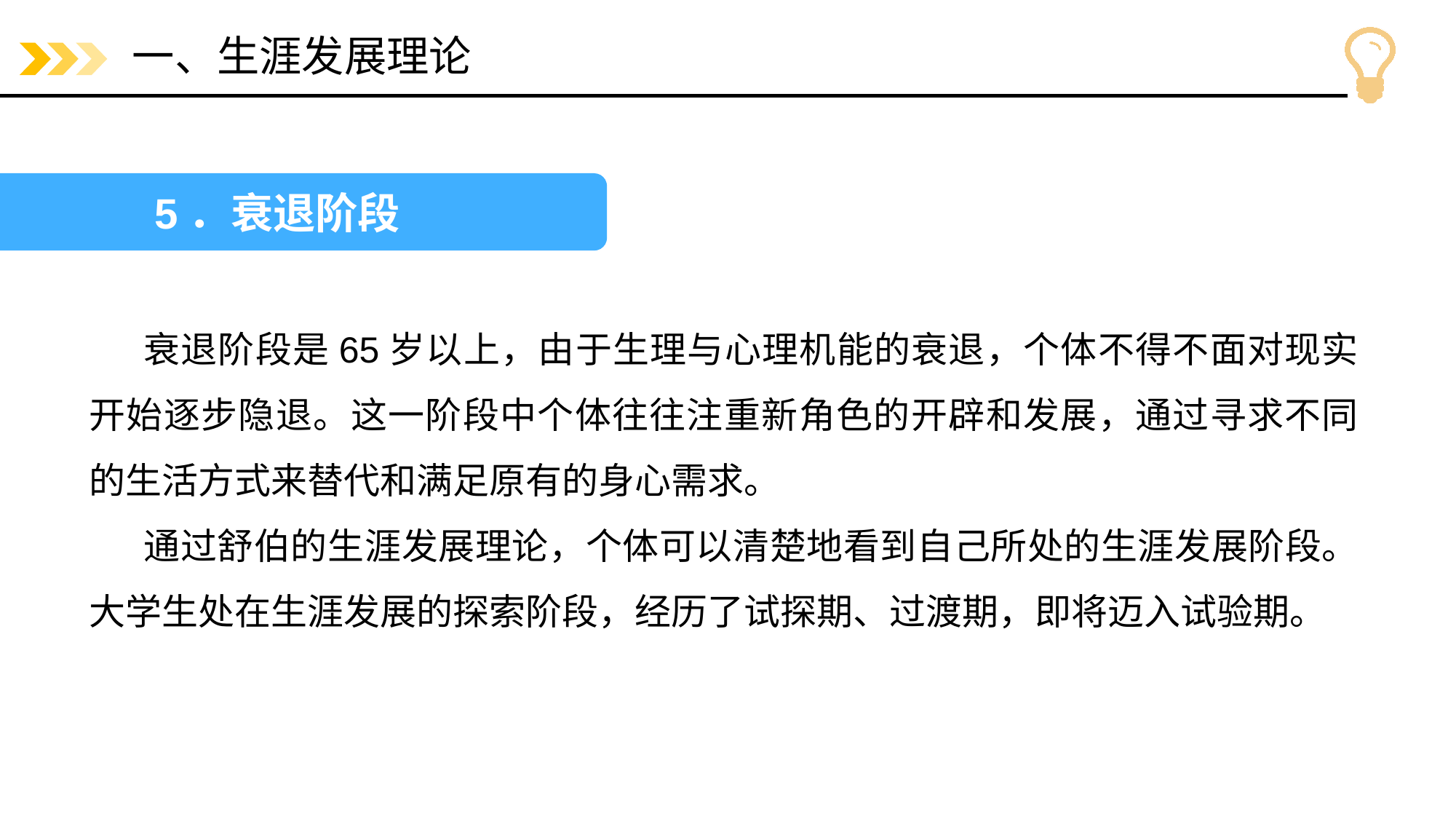

28
# 一、生涯发展理论
5．衰退阶段
衰退阶段是65岁以上，由于生理与心理机能的衰退，个体不得不面对现实开始逐步隐退。这一阶段中个体往往注重新角色的开辟和发展，通过寻求不同的生活方式来替代和满足原有的身心需求。
通过舒伯的生涯发展理论，个体可以清楚地看到自己所处的生涯发展阶段。大学生处在生涯发展的探索阶段，经历了试探期、过渡期，即将迈入试验期。